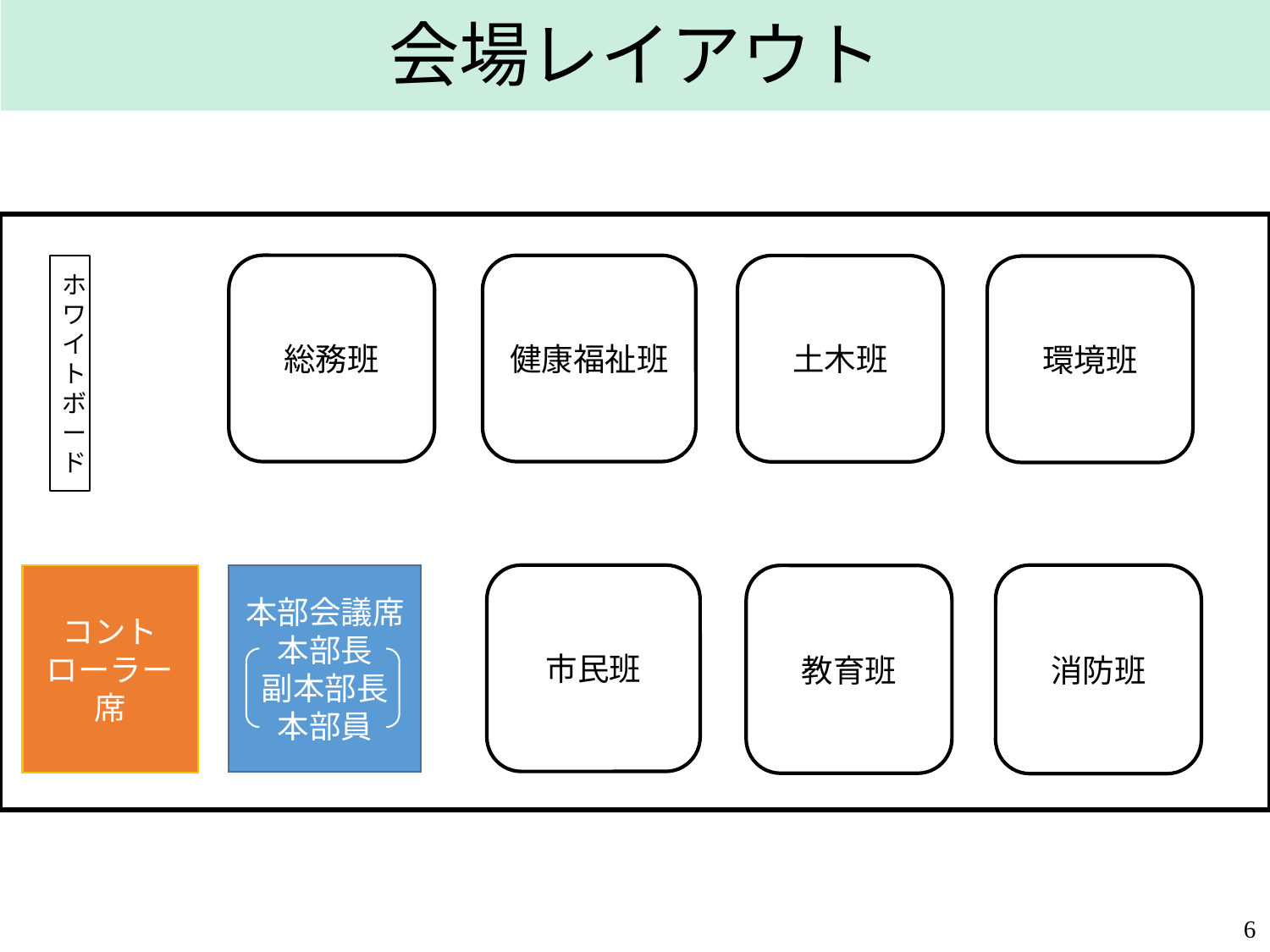

会場レイアウト

健康福祉班
総務班
土木班
環境班
ホワイトボード
市民班
消防班
コントローラー席
本部会議席
本部長
副本部長
本部員
教育班

6